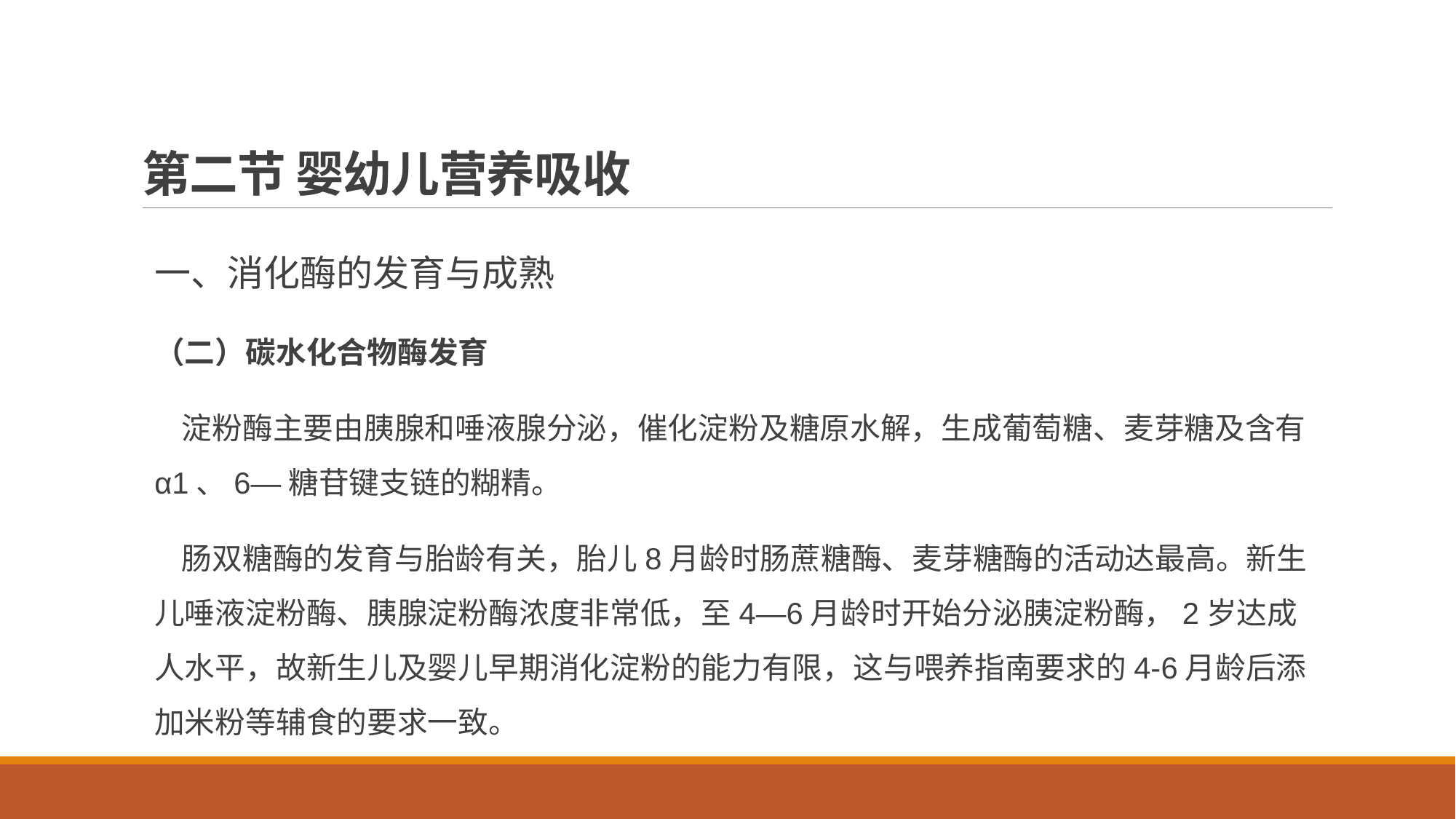

# 第二节 婴幼儿营养吸收
一、消化酶的发育与成熟
（二）碳水化合物酶发育
   淀粉酶主要由胰腺和唾液腺分泌，催化淀粉及糖原水解，生成葡萄糖、麦芽糖及含有α1、6—糖苷键支链的糊精。
   肠双糖酶的发育与胎龄有关，胎儿8月龄时肠蔗糖酶、麦芽糖酶的活动达最高。新生儿唾液淀粉酶、胰腺淀粉酶浓度非常低，至4—6月龄时开始分泌胰淀粉酶，2岁达成人水平，故新生儿及婴儿早期消化淀粉的能力有限，这与喂养指南要求的4-6月龄后添加米粉等辅食的要求一致。